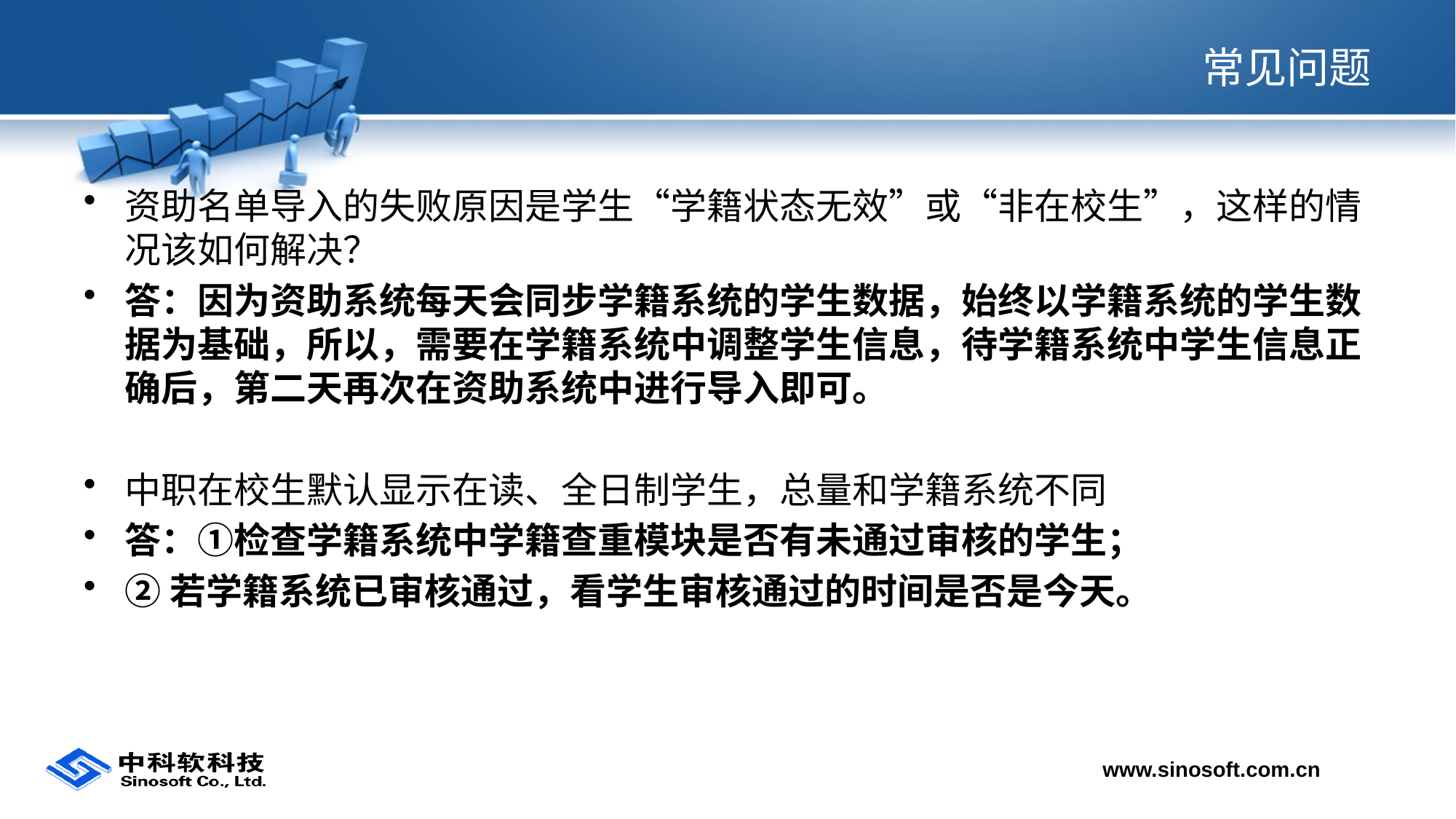

# 常见问题
资助名单导入的失败原因是学生“学籍状态无效”或“非在校生”，这样的情况该如何解决？
答：因为资助系统每天会同步学籍系统的学生数据，始终以学籍系统的学生数据为基础，所以，需要在学籍系统中调整学生信息，待学籍系统中学生信息正确后，第二天再次在资助系统中进行导入即可。

中职在校生默认显示在读、全日制学生，总量和学籍系统不同
答：①检查学籍系统中学籍查重模块是否有未通过审核的学生；
②若学籍系统已审核通过，看学生审核通过的时间是否是今天。